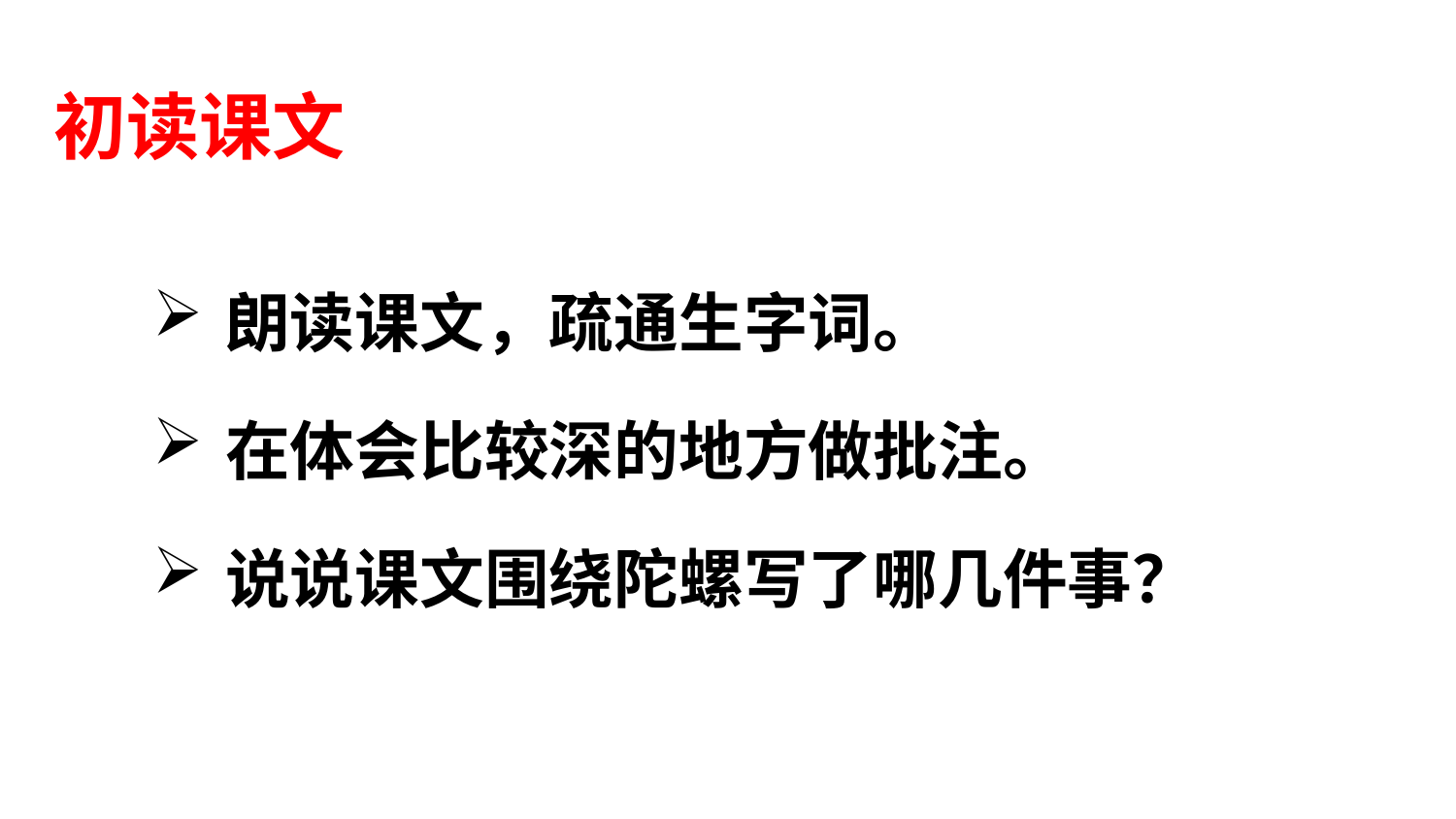

初读课文
朗读课文，疏通生字词。
在体会比较深的地方做批注。
说说课文围绕陀螺写了哪几件事？